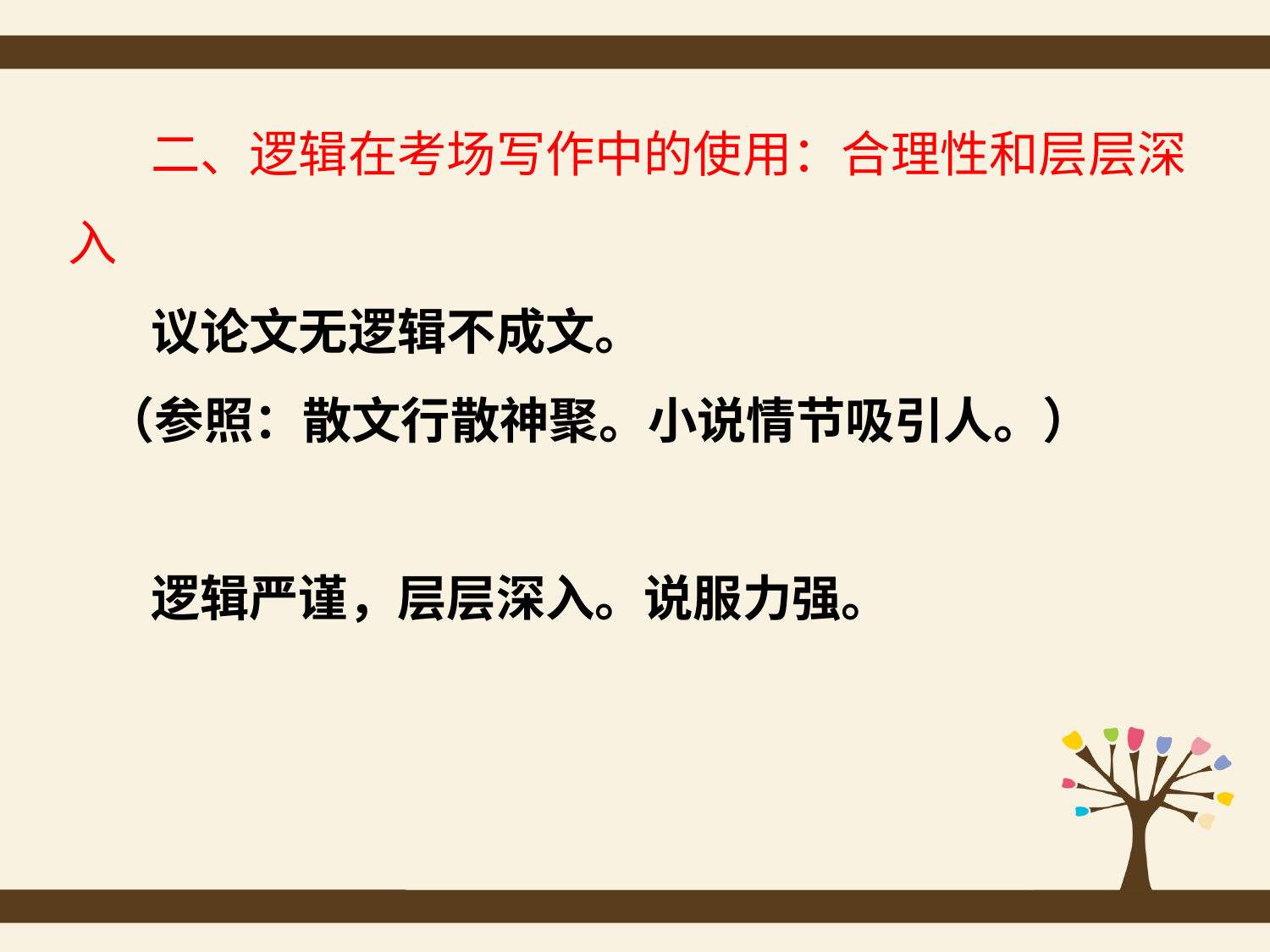

二、逻辑在考场写作中的使用：合理性和层层深入
   议论文无逻辑不成文。
（参照：散文行散神聚。小说情节吸引人。）

   逻辑严谨，层层深入。说服力强。